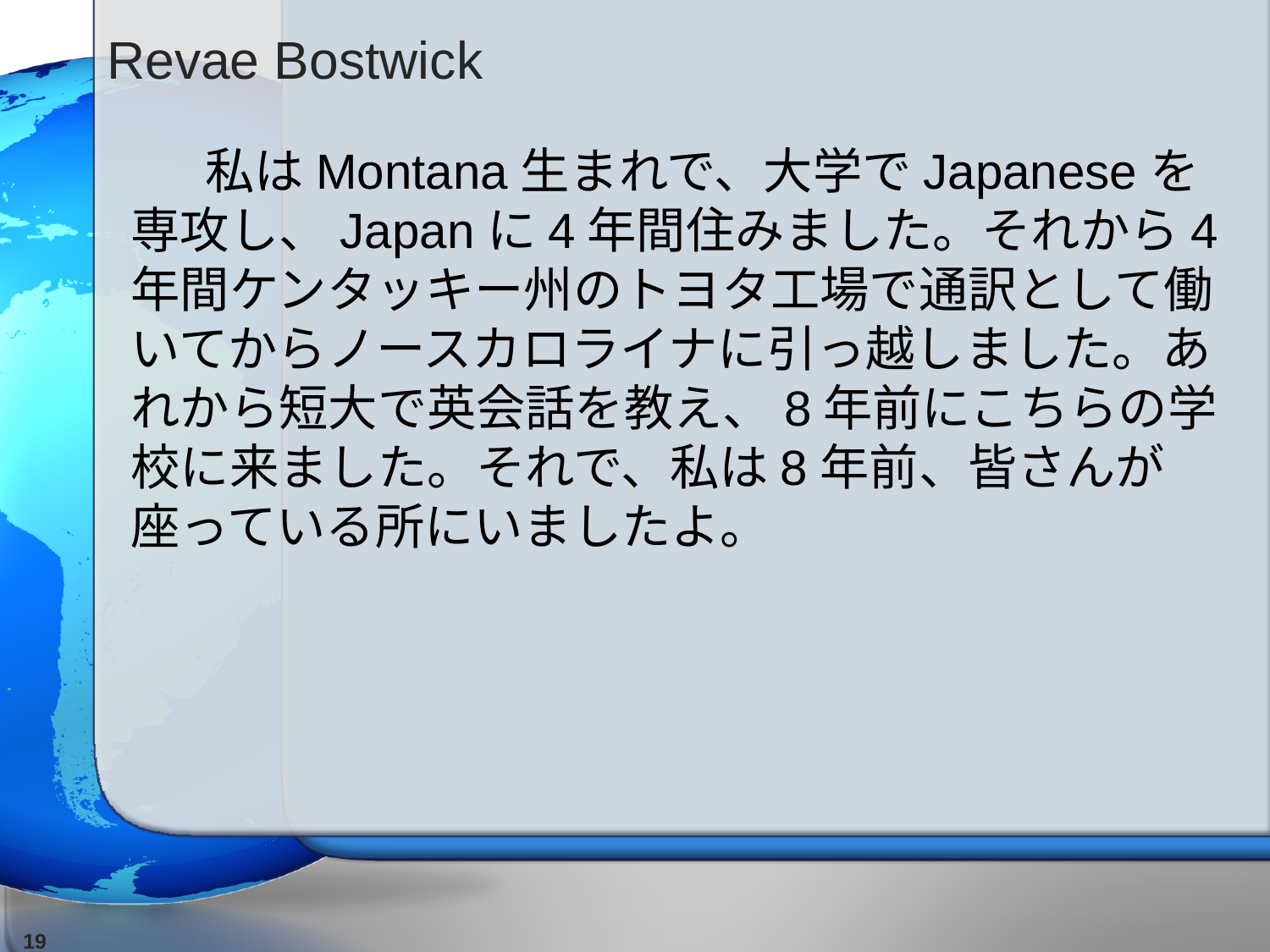

# Revae Bostwick
　　私はMontana生まれで、大学でJapaneseを専攻し、Japanに4年間住みました。それから4年間ケンタッキー州のトヨタ工場で通訳として働いてからノースカロライナに引っ越しました。あれから短大で英会話を教え、8年前にこちらの学校に来ました。それで、私は8年前、皆さんが座っている所にいましたよ。

19